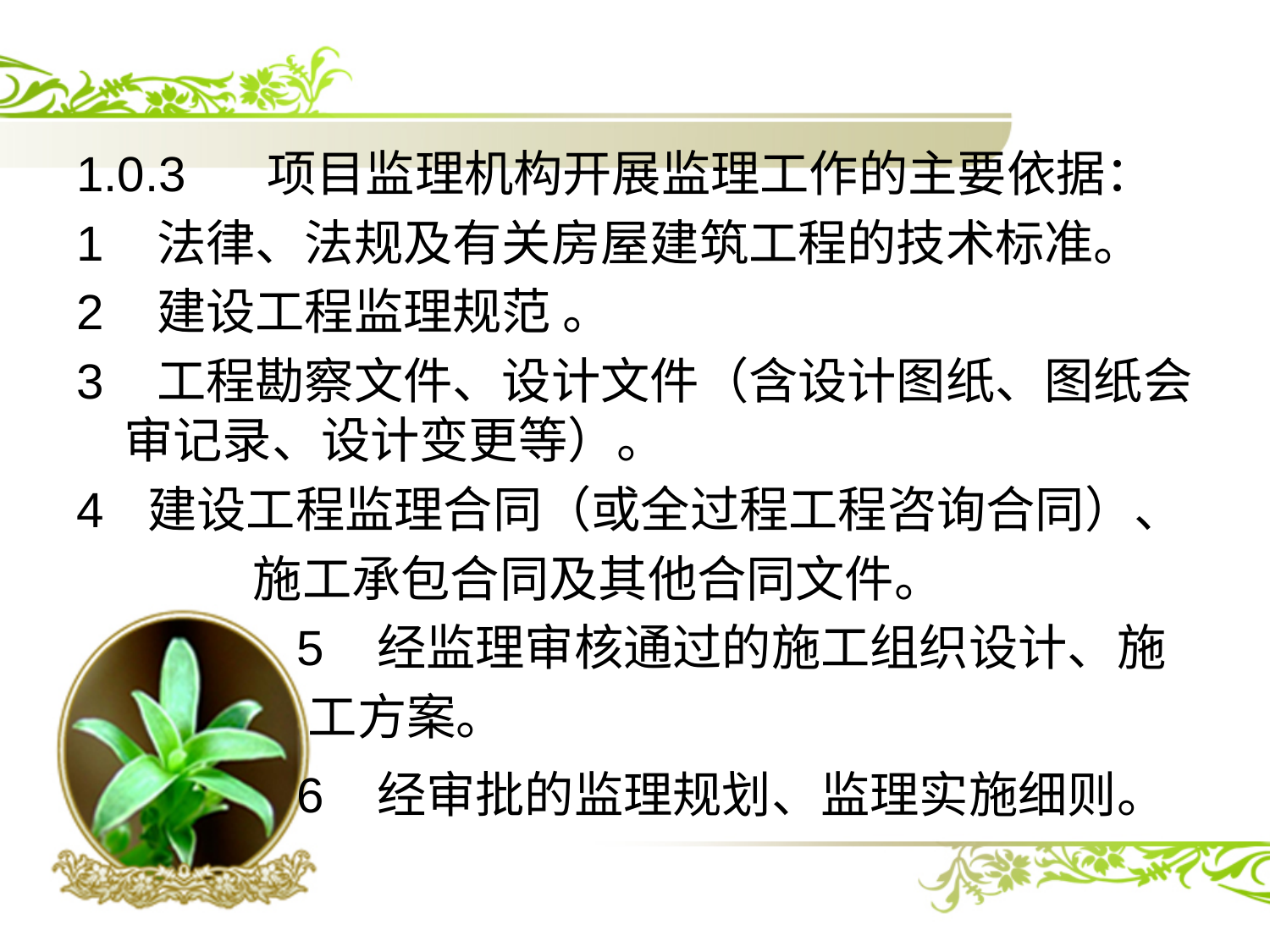

1.0.3     项目监理机构开展监理工作的主要依据：
1   法律、法规及有关房屋建筑工程的技术标准。
2   建设工程监理规范 。
3   工程勘察文件、设计文件（含设计图纸、图纸会审记录、设计变更等）。
建设工程监理合同（或全过程工程咨询合同）、
               施工承包合同及其他合同文件。
                5   经监理审核通过的施工组织设计、施
                    工方案。
                6   经审批的监理规划、监理实施细则。